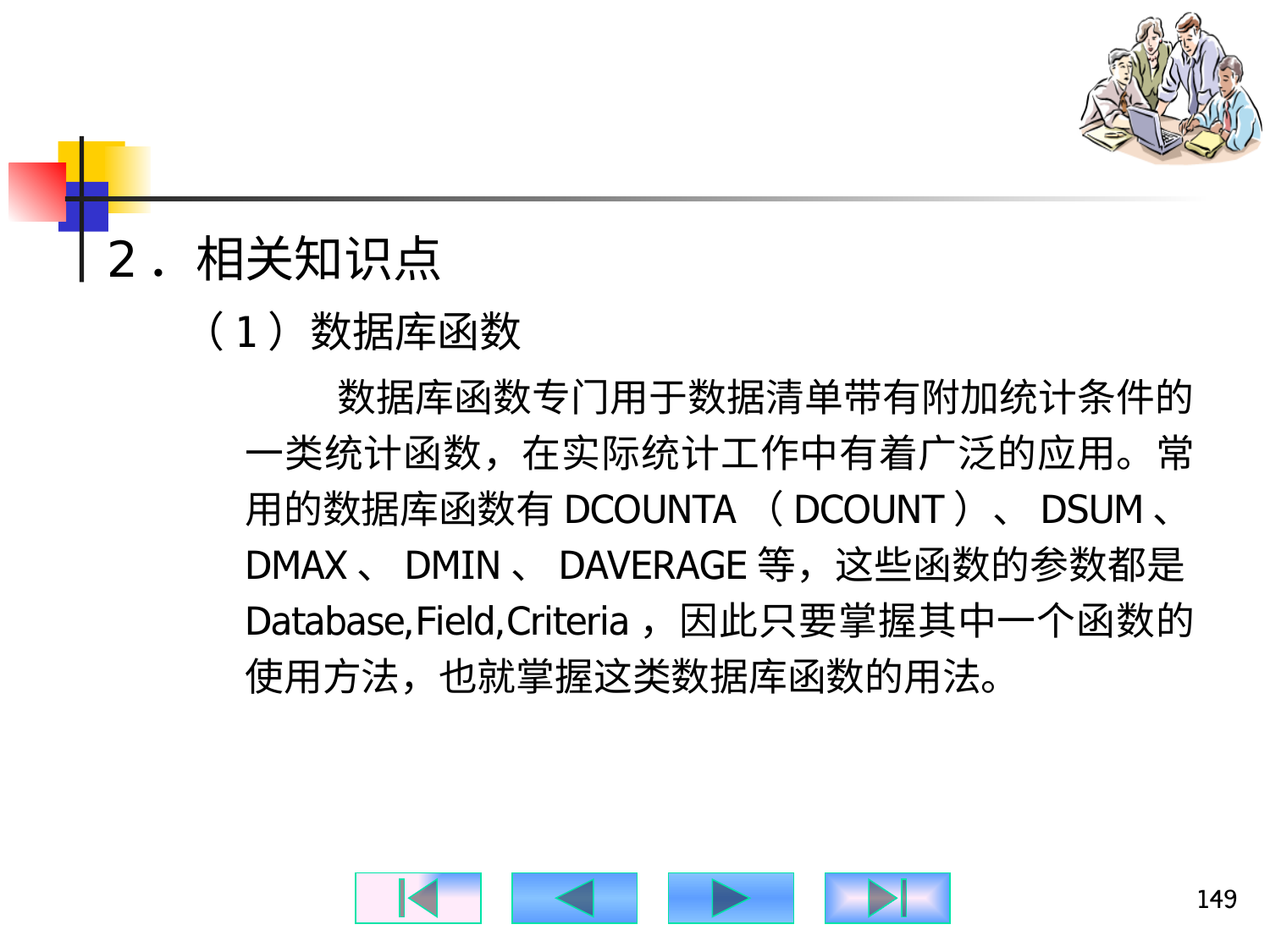

#
2．相关知识点
（1）数据库函数
         数据库函数专门用于数据清单带有附加统计条件的一类统计函数，在实际统计工作中有着广泛的应用。常用的数据库函数有DCOUNTA（DCOUNT）、DSUM、DMAX、DMIN、DAVERAGE等，这些函数的参数都是Database,Field,Criteria，因此只要掌握其中一个函数的使用方法，也就掌握这类数据库函数的用法。

149